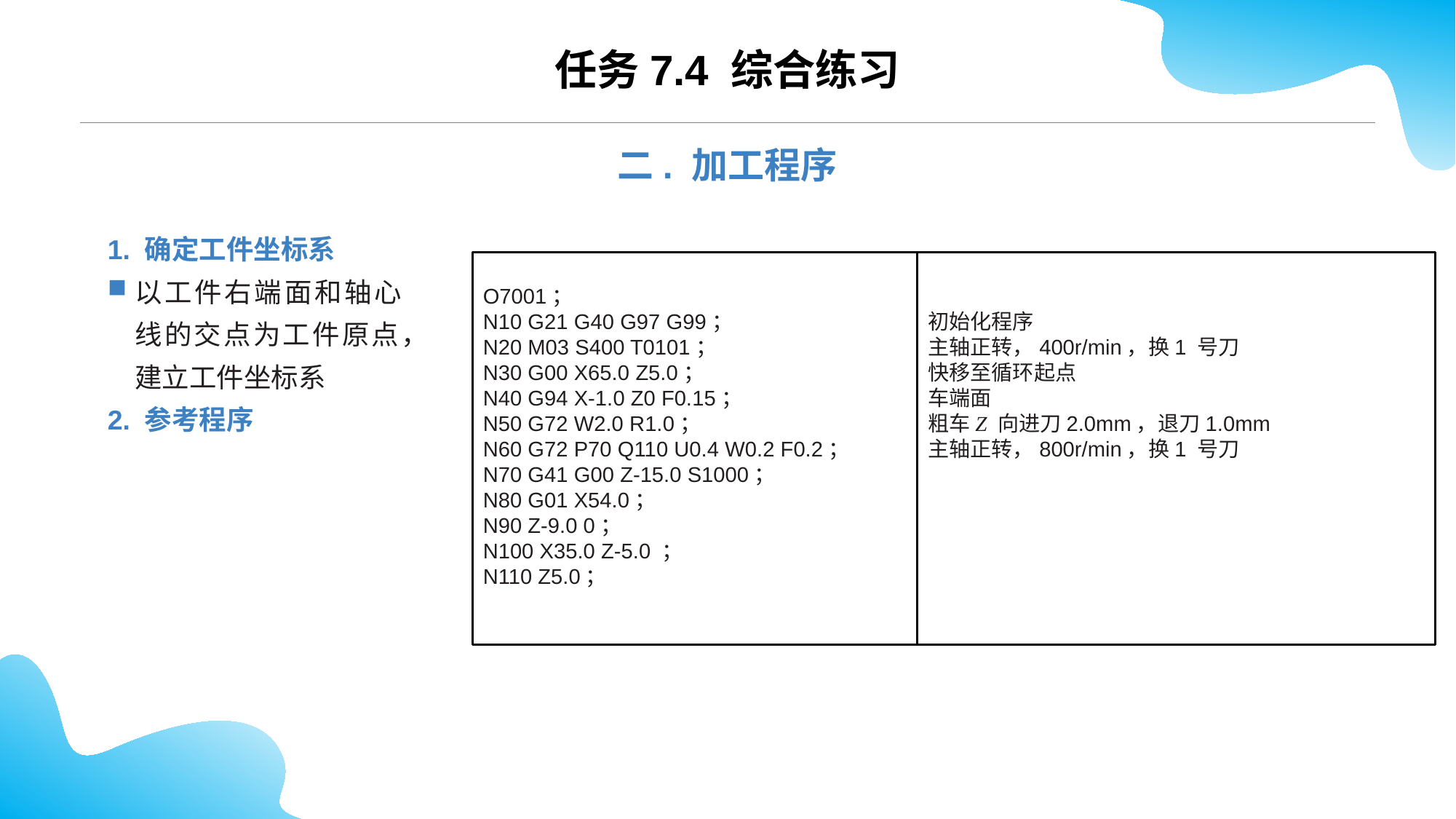

CONTENTS
任务7.4 综合练习
二. 加工程序
1. 确定工件坐标系
以工件右端面和轴心线的交点为工件原点，建立工件坐标系
2. 参考程序

O7001；
N10 G21 G40 G97 G99；
N20 M03 S400 T0101；
N30 G00 X65.0 Z5.0；
N40 G94 X-1.0 Z0 F0.15；
N50 G72 W2.0 R1.0；
N60 G72 P70 Q110 U0.4 W0.2 F0.2；
N70 G41 G00 Z-15.0 S1000；
N80 G01 X54.0；
N90 Z-9.0 0；
N100 X35.0 Z-5.0 ；
N110 Z5.0；

初始化程序
主轴正转，400r/min，换1 号刀
快移至循环起点
车端面
粗车Z 向进刀2.0mm，退刀1.0mm
主轴正转，800r/min，换1 号刀